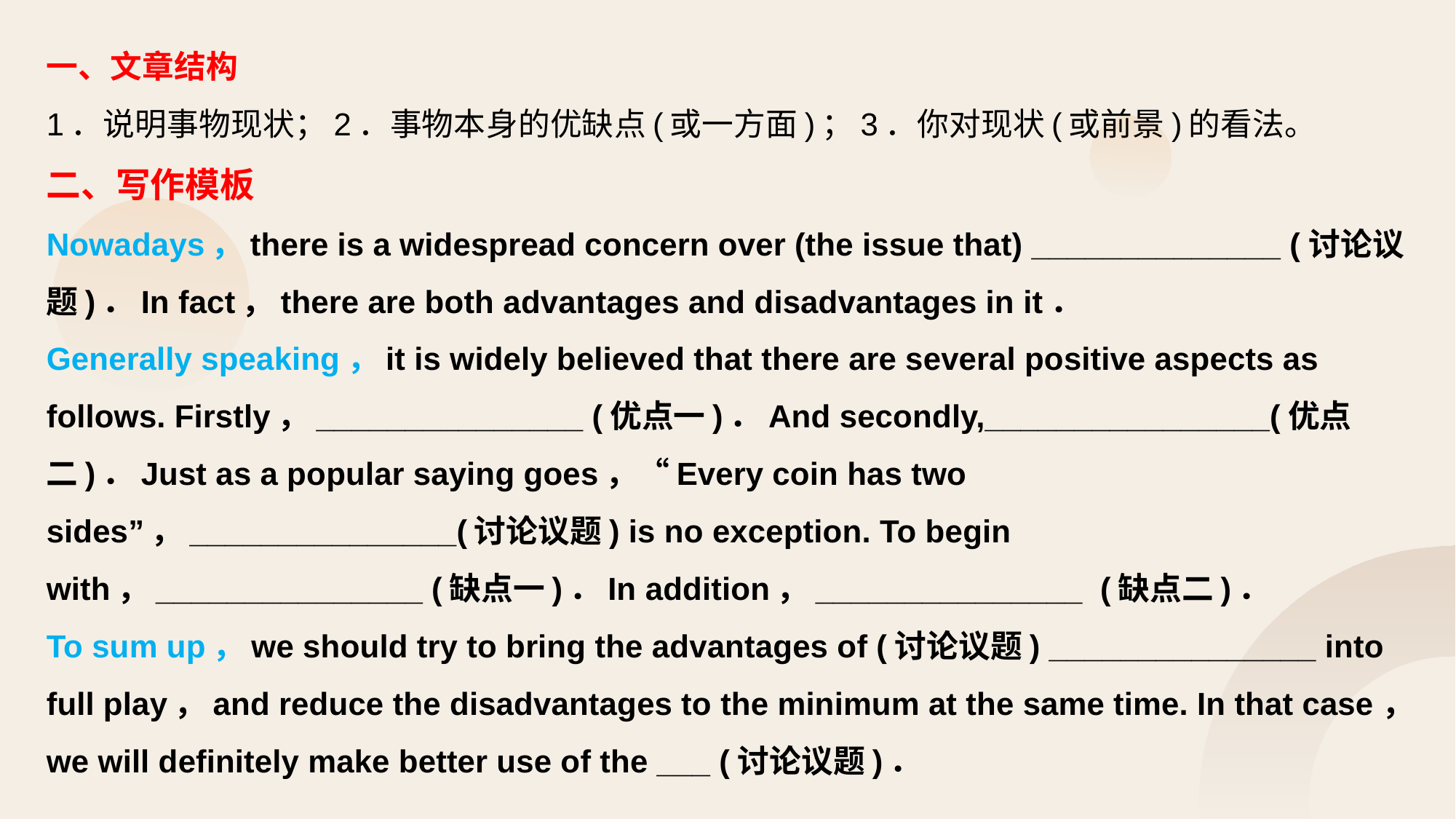

一、文章结构
1．说明事物现状；2．事物本身的优缺点(或一方面)；3．你对现状(或前景)的看法。
二、写作模板
Nowadays，there is a widespread concern over (the issue that) ______________ (讨论议题)．In fact，there are both advantages and disadvantages in it．
Generally speaking，it is widely believed that there are several positive aspects as follows. Firstly，_______________ (优点一)．And secondly,________________(优点二)．Just as a popular saying goes，“Every coin has two sides”，_______________(讨论议题) is no exception. To begin with，_______________ (缺点一)．In addition，_______________  (缺点二)．
To sum up，we should try to bring the advantages of (讨论议题) _______________ into full play，and reduce the disadvantages to the minimum at the same time. In that case，we will definitely make better use of the ___ (讨论议题)．